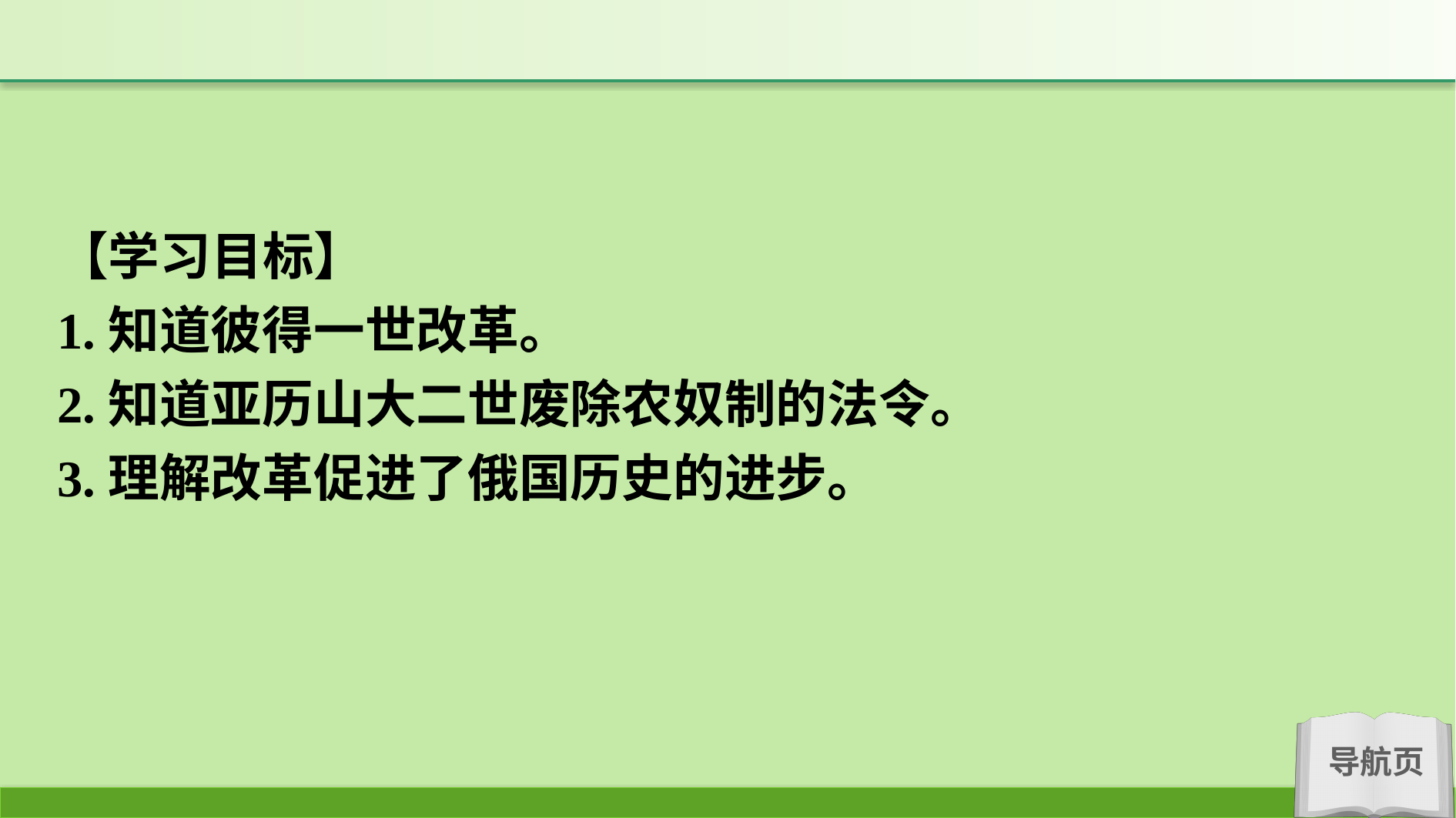

【学习目标】
1.知道彼得一世改革。
2.知道亚历山大二世废除农奴制的法令。
3.理解改革促进了俄国历史的进步。